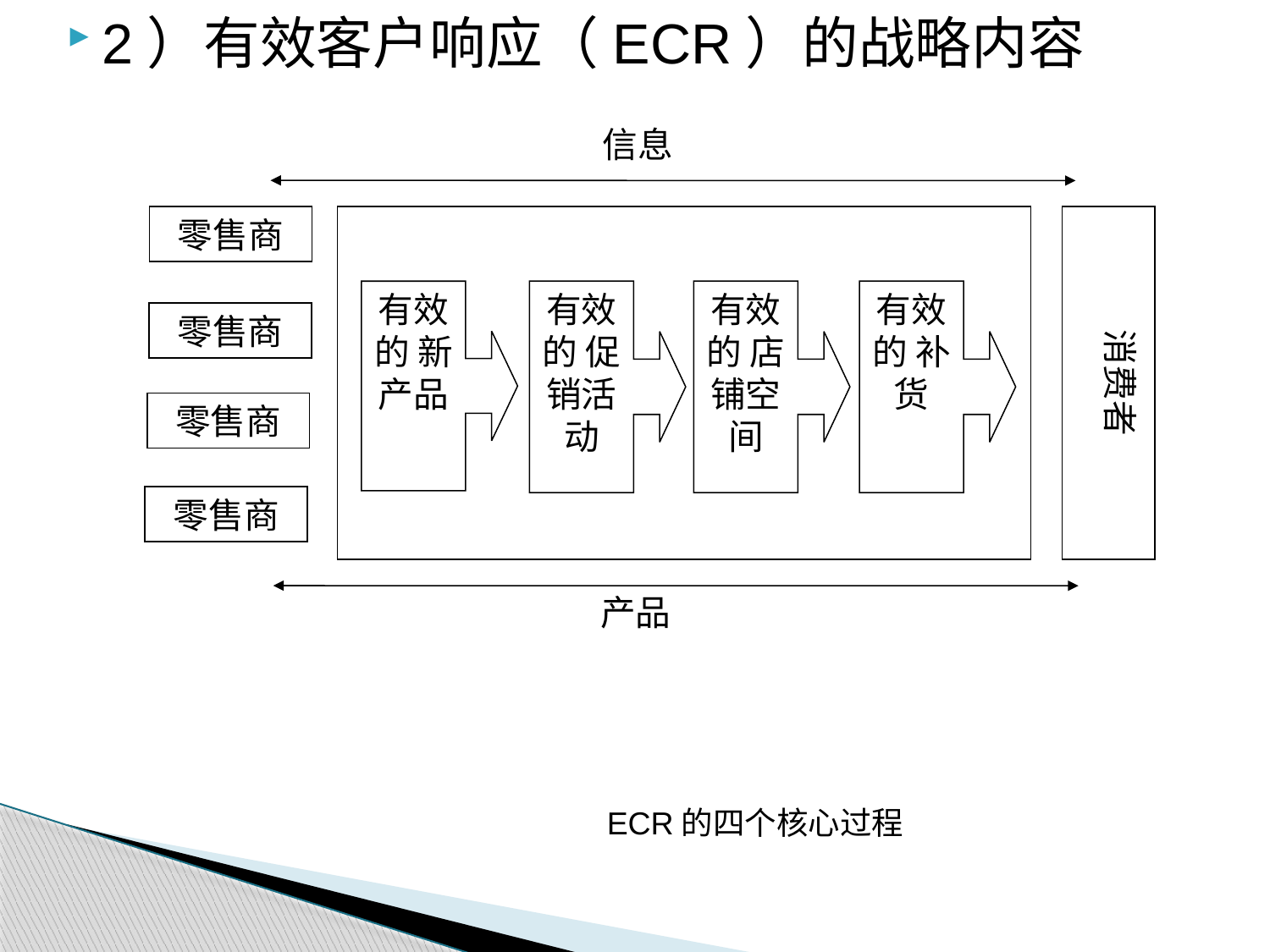

2）有效客户响应（ECR）的战略内容

信息

零售商
零售商
零售商
零售商

有效的 促销活动
有效的 店铺空间
有效的 补货
有效的 新产品
消费者
产品

ECR的四个核心过程